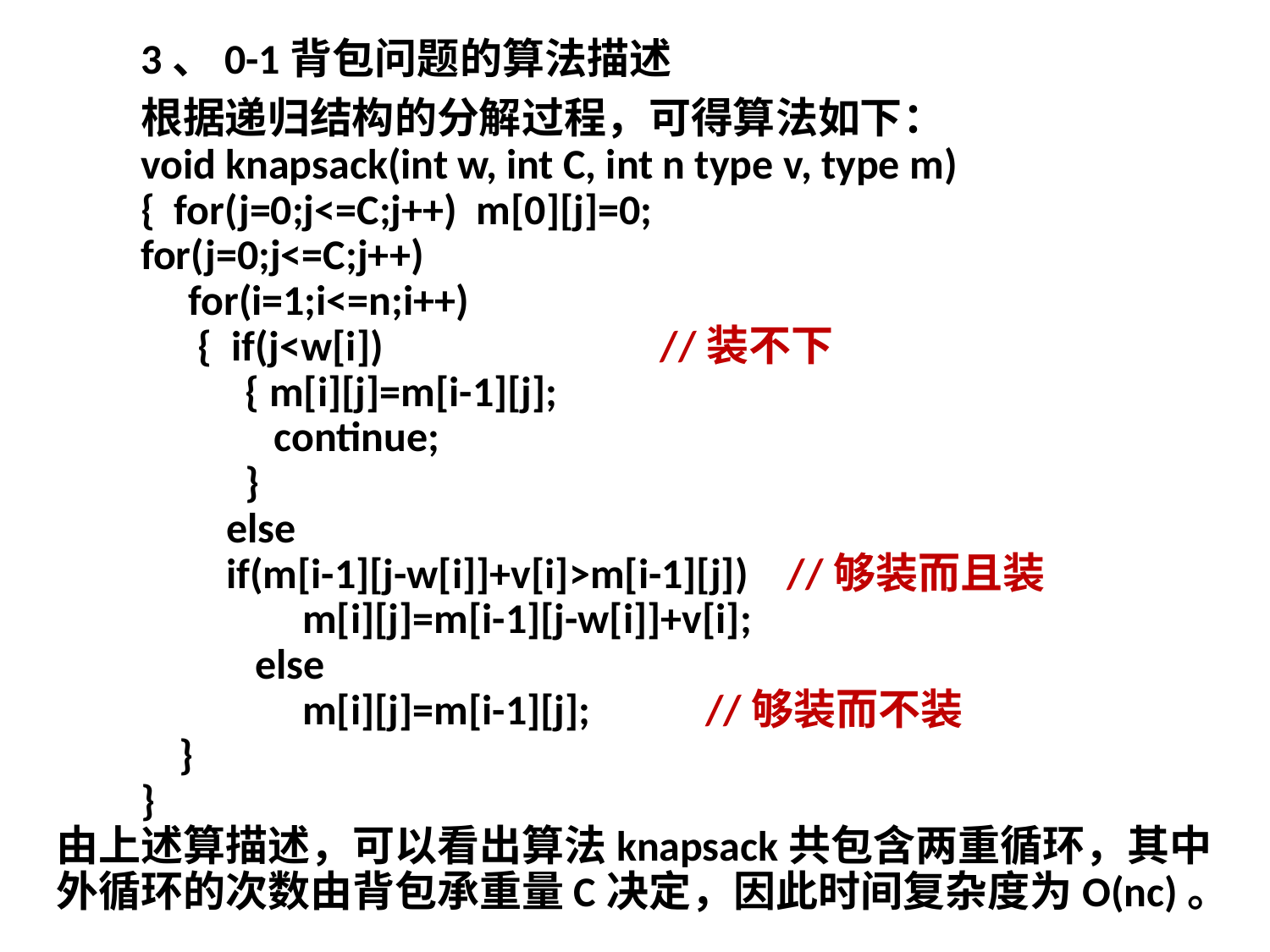

3、0-1背包问题的算法描述
根据递归结构的分解过程，可得算法如下：
void knapsack(int w, int C, int n type v, type m)
{  for(j=0;j<=C;j++)  m[0][j]=0;
for(j=0;j<=C;j++)
     for(i=1;i<=n;i++)
      {  if(j<w[i])                             //装不下
           { m[i][j]=m[i-1][j];
              continue;
           }
         else
         if(m[i-1][j-w[i]]+v[i]>m[i-1][j])    //够装而且装
                 m[i][j]=m[i-1][j-w[i]]+v[i];
            else
                 m[i][j]=m[i-1][j];            //够装而不装
    }
}
由上述算描述，可以看出算法knapsack共包含两重循环，其中外循环的次数由背包承重量C决定，因此时间复杂度为O(nc)。